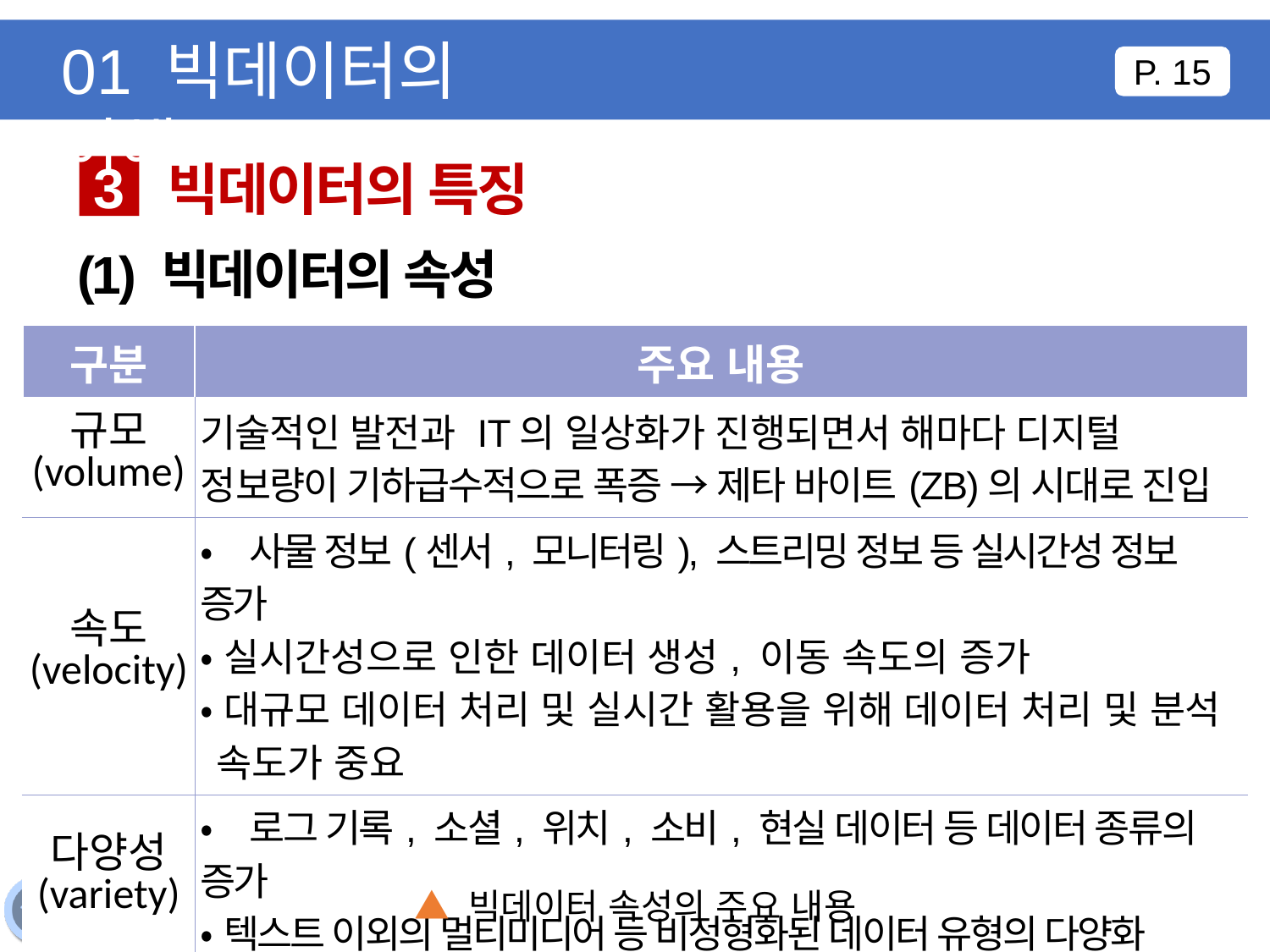

01 빅데이터의 이해
P. 15
빅데이터의 특징
3
(1) 빅데이터의 속성
| 구분 | 주요 내용 |
| --- | --- |
| 규모 (volume) | 기술적인 발전과 IT의 일상화가 진행되면서 해마다 디지털 정보량이 기하급수적으로 폭증 → 제타 바이트(ZB)의 시대로 진입 |
| 속도 (velocity) | •사물 정보(센서, 모니터링), 스트리밍 정보 등 실시간성 정보 증가 •실시간성으로 인한 데이터 생성, 이동 속도의 증가 •대규모 데이터 처리 및 실시간 활용을 위해 데이터 처리 및 분석 속도가 중요 |
| 다양성 (variety) | •로그 기록, 소셜, 위치, 소비, 현실 데이터 등 데이터 종류의 증가 •텍스트 이외의 멀티미디어 등 비정형화된 데이터 유형의 다양화 |
▲ 빅데이터 속성의 주요 내용